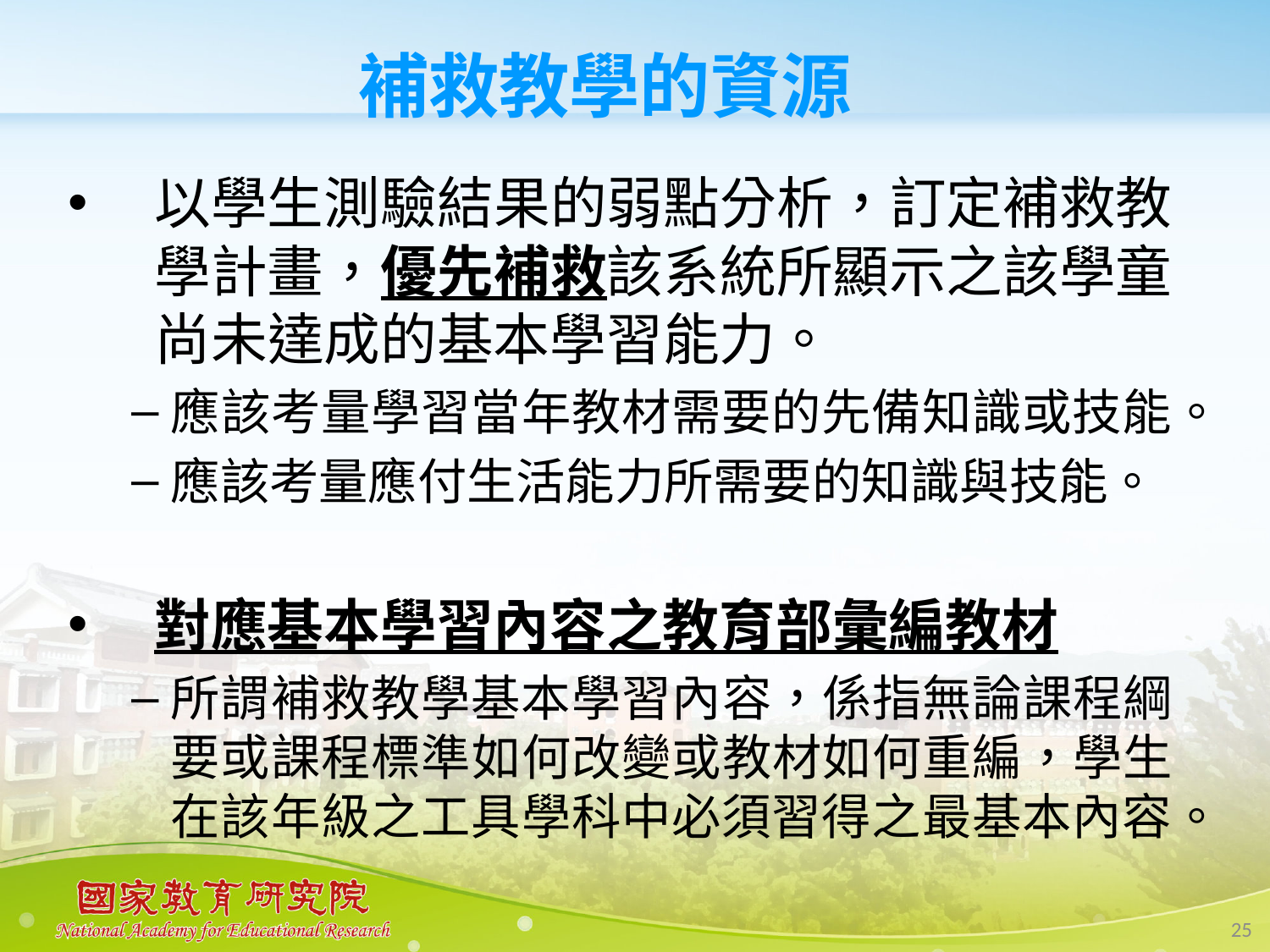

#
補救教學的資源

以學生測驗結果的弱點分析，訂定補救教學計畫，優先補救該系統所顯示之該學童尚未達成的基本學習能力。
應該考量學習當年教材需要的先備知識或技能。
應該考量應付生活能力所需要的知識與技能。

對應基本學習內容之教育部彙編教材
所謂補救教學基本學習內容，係指無論課程綱要或課程標準如何改變或教材如何重編，學生在該年級之工具學科中必須習得之最基本內容。
25